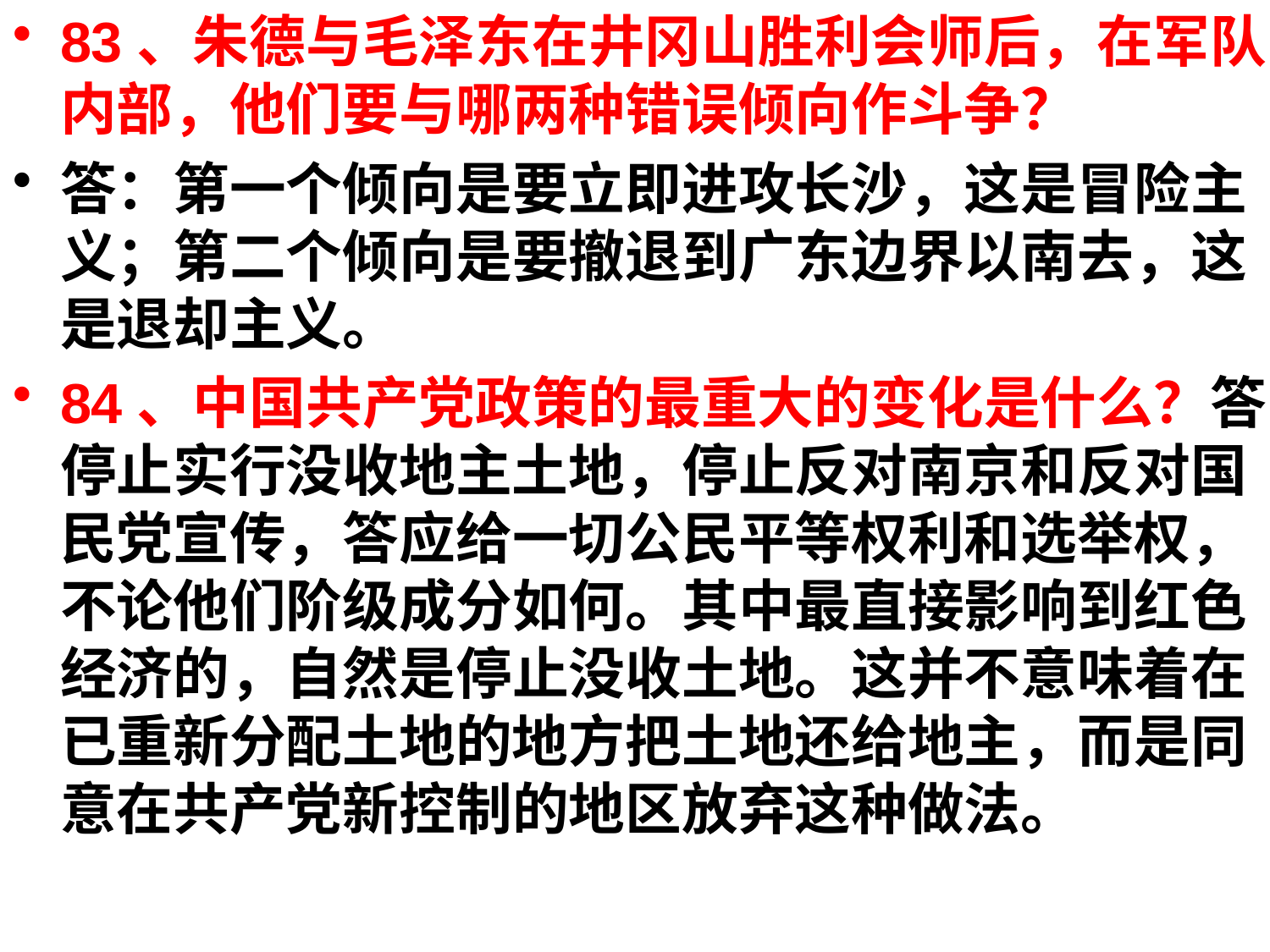

83、朱德与毛泽东在井冈山胜利会师后，在军队内部，他们要与哪两种错误倾向作斗争？
答：第一个倾向是要立即进攻长沙，这是冒险主义；第二个倾向是要撤退到广东边界以南去，这是退却主义。
84、中国共产党政策的最重大的变化是什么？答：停止实行没收地主土地，停止反对南京和反对国民党宣传，答应给一切公民平等权利和选举权，不论他们阶级成分如何。其中最直接影响到红色经济的，自然是停止没收土地。这并不意味着在已重新分配土地的地方把土地还给地主，而是同意在共产党新控制的地区放弃这种做法。
#